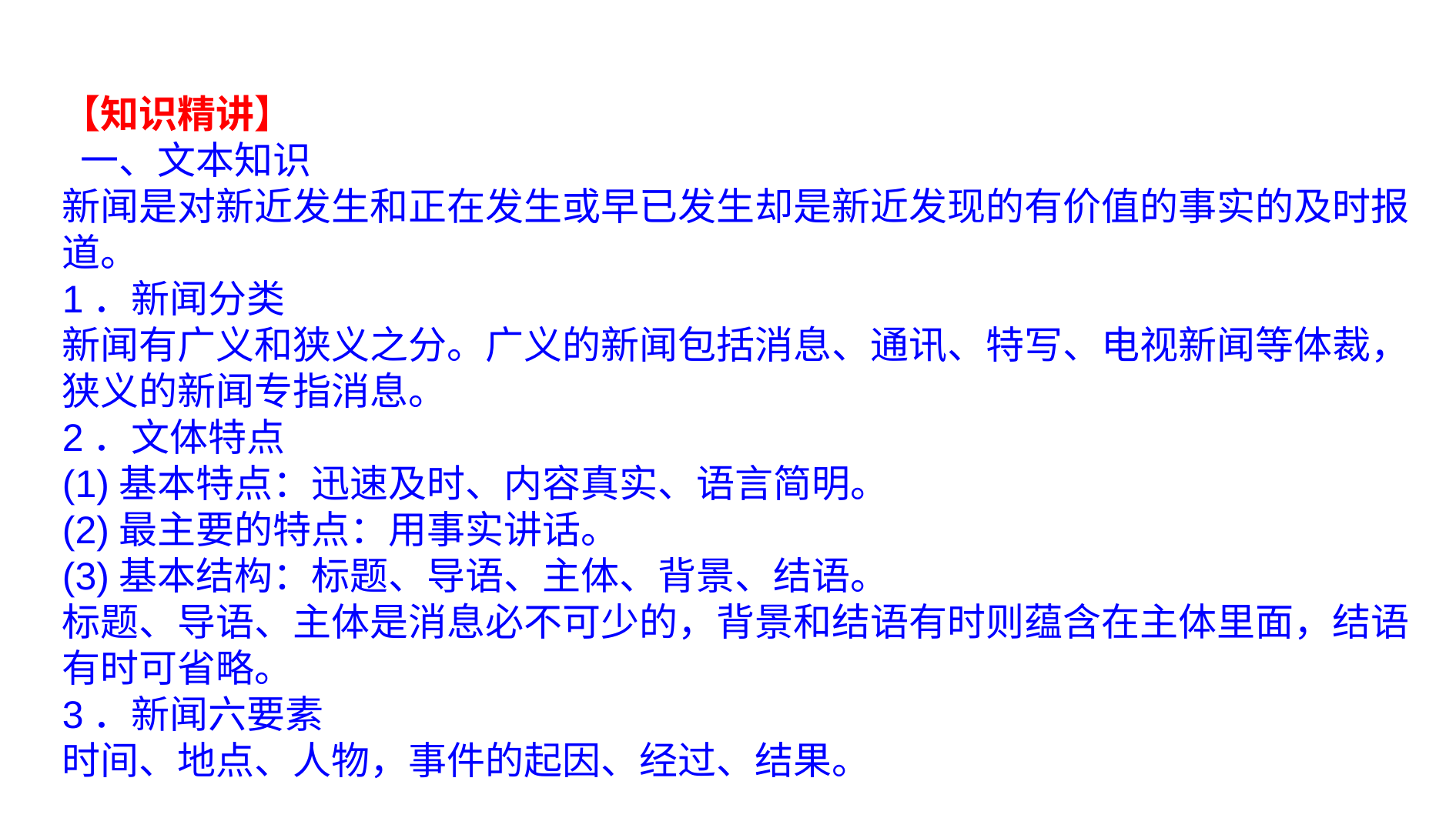

题型三    新闻类文本信息概括
【知识精讲】
 一、文本知识
新闻是对新近发生和正在发生或早已发生却是新近发现的有价值的事实的及时报道。
1．新闻分类
新闻有广义和狭义之分。广义的新闻包括消息、通讯、特写、电视新闻等体裁，狭义的新闻专指消息。
2．文体特点
(1)基本特点：迅速及时、内容真实、语言简明。
(2)最主要的特点：用事实讲话。
(3)基本结构：标题、导语、主体、背景、结语。
标题、导语、主体是消息必不可少的，背景和结语有时则蕴含在主体里面，结语有时可省略。
3．新闻六要素
时间、地点、人物，事件的起因、经过、结果。